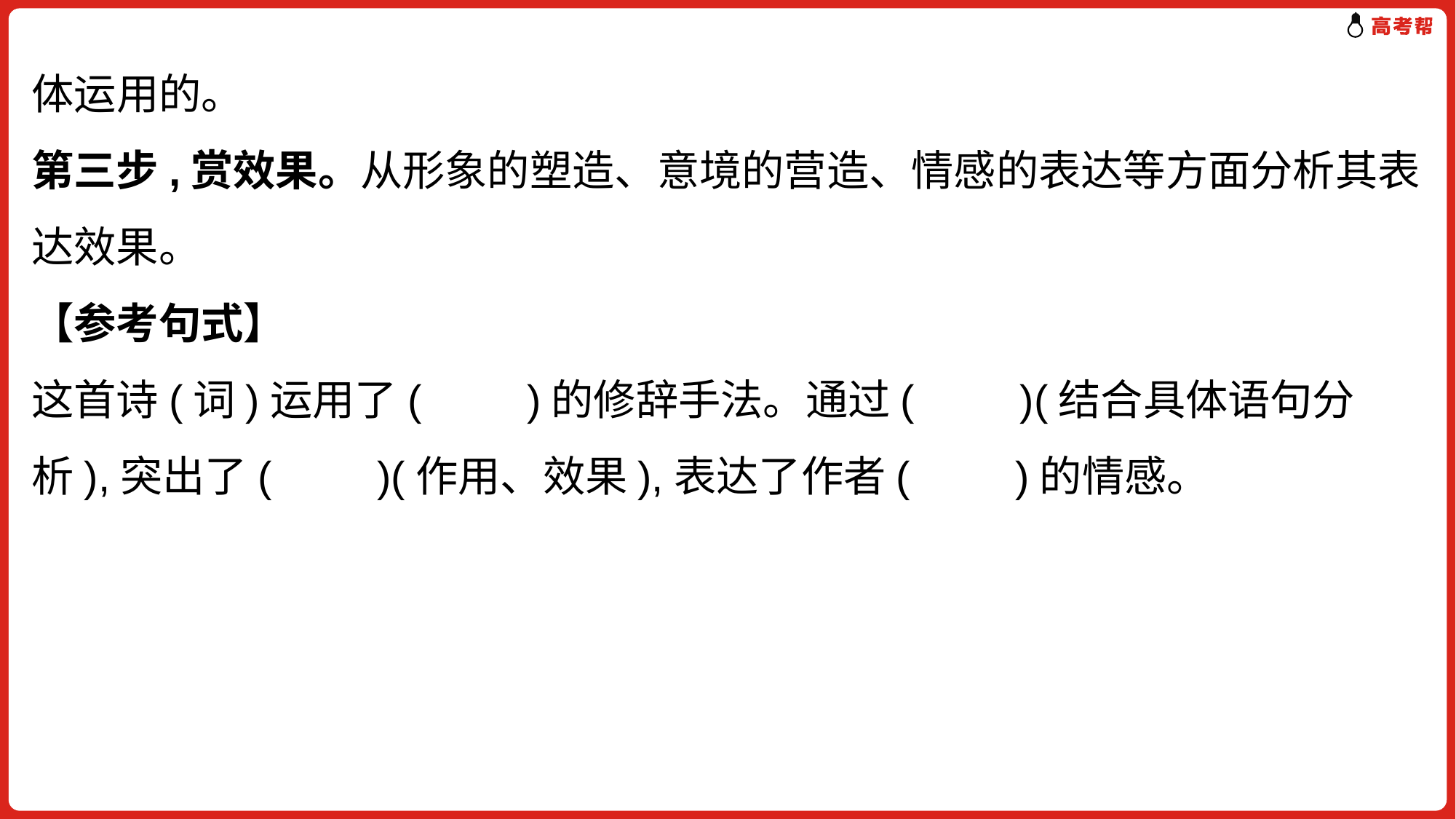

体运用的。
第三步,赏效果。从形象的塑造、意境的营造、情感的表达等方面分析其表达效果。
【参考句式】
这首诗(词)运用了(　　)的修辞手法。通过(　　)(结合具体语句分析),突出了(　　)(作用、效果),表达了作者(　　)的情感。